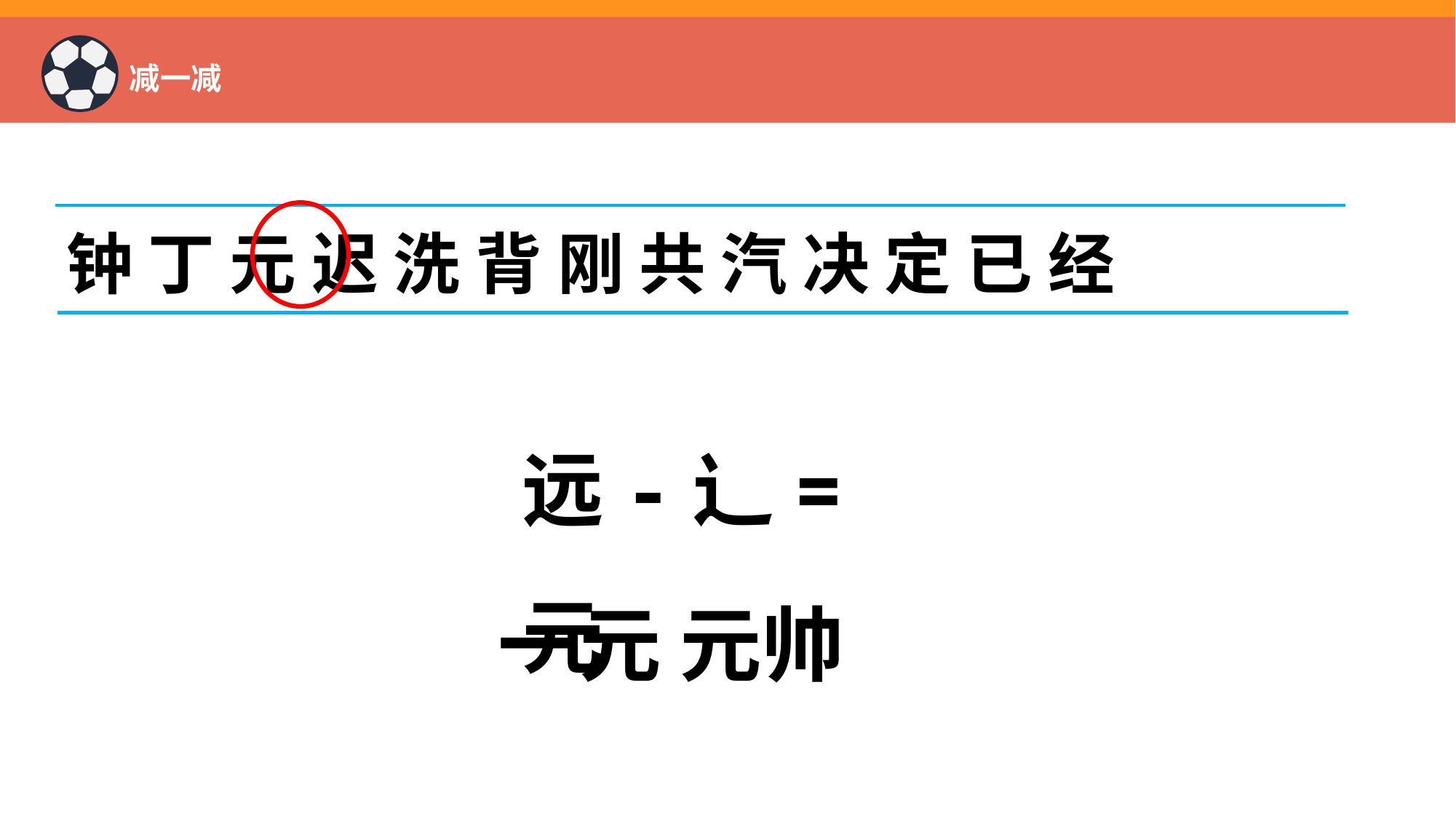

# 减一减

钟 丁 元 迟 洗 背 刚 共 汽 决 定 已 经
远-辶=元
一元 元帅